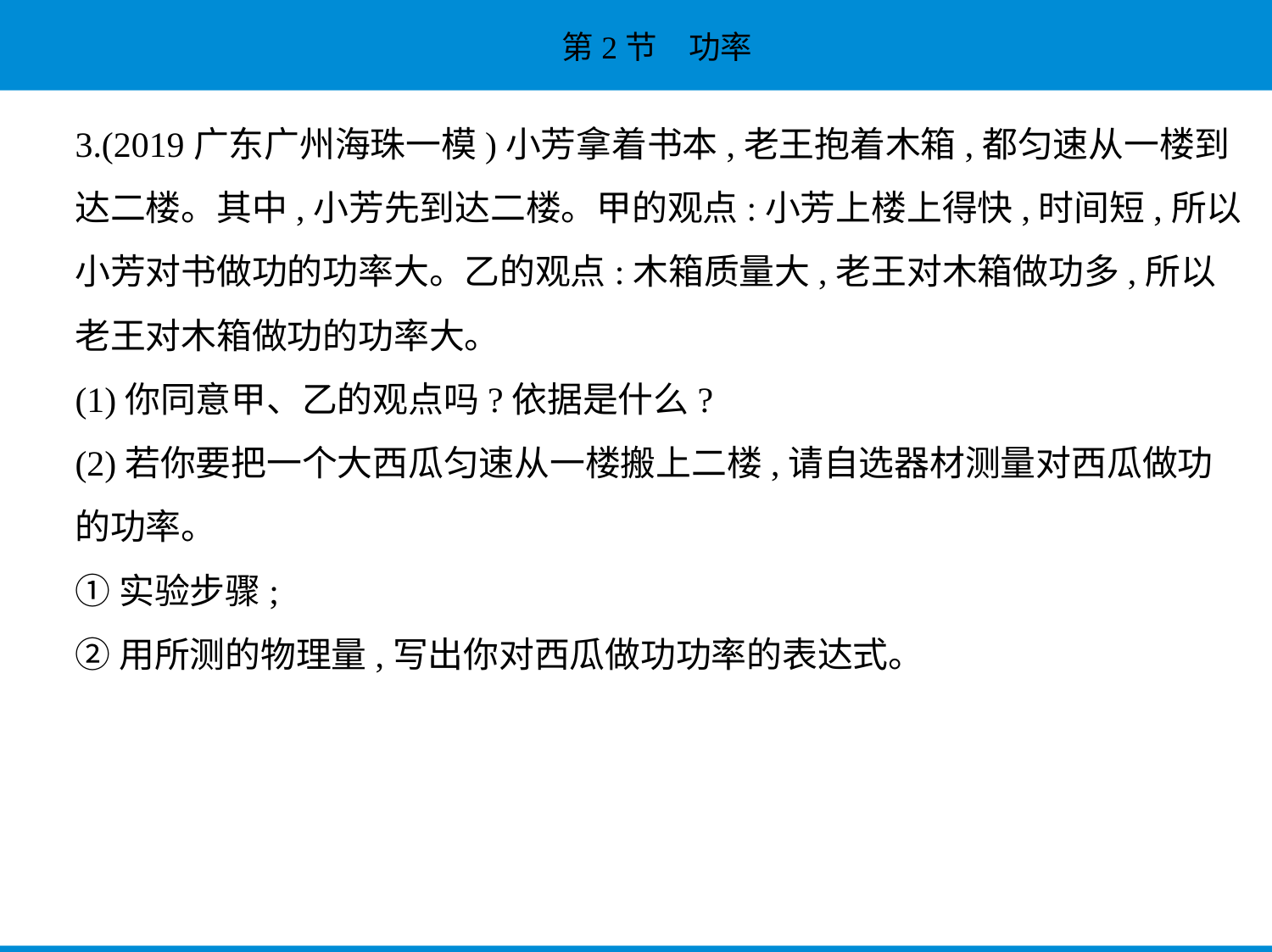

3.(2019广东广州海珠一模)小芳拿着书本,老王抱着木箱,都匀速从一楼到
达二楼。其中,小芳先到达二楼。甲的观点:小芳上楼上得快,时间短,所以
小芳对书做功的功率大。乙的观点:木箱质量大,老王对木箱做功多,所以
老王对木箱做功的功率大。
(1)你同意甲、乙的观点吗?依据是什么?
(2)若你要把一个大西瓜匀速从一楼搬上二楼,请自选器材测量对西瓜做功
的功率。
①实验步骤;
②用所测的物理量,写出你对西瓜做功功率的表达式。